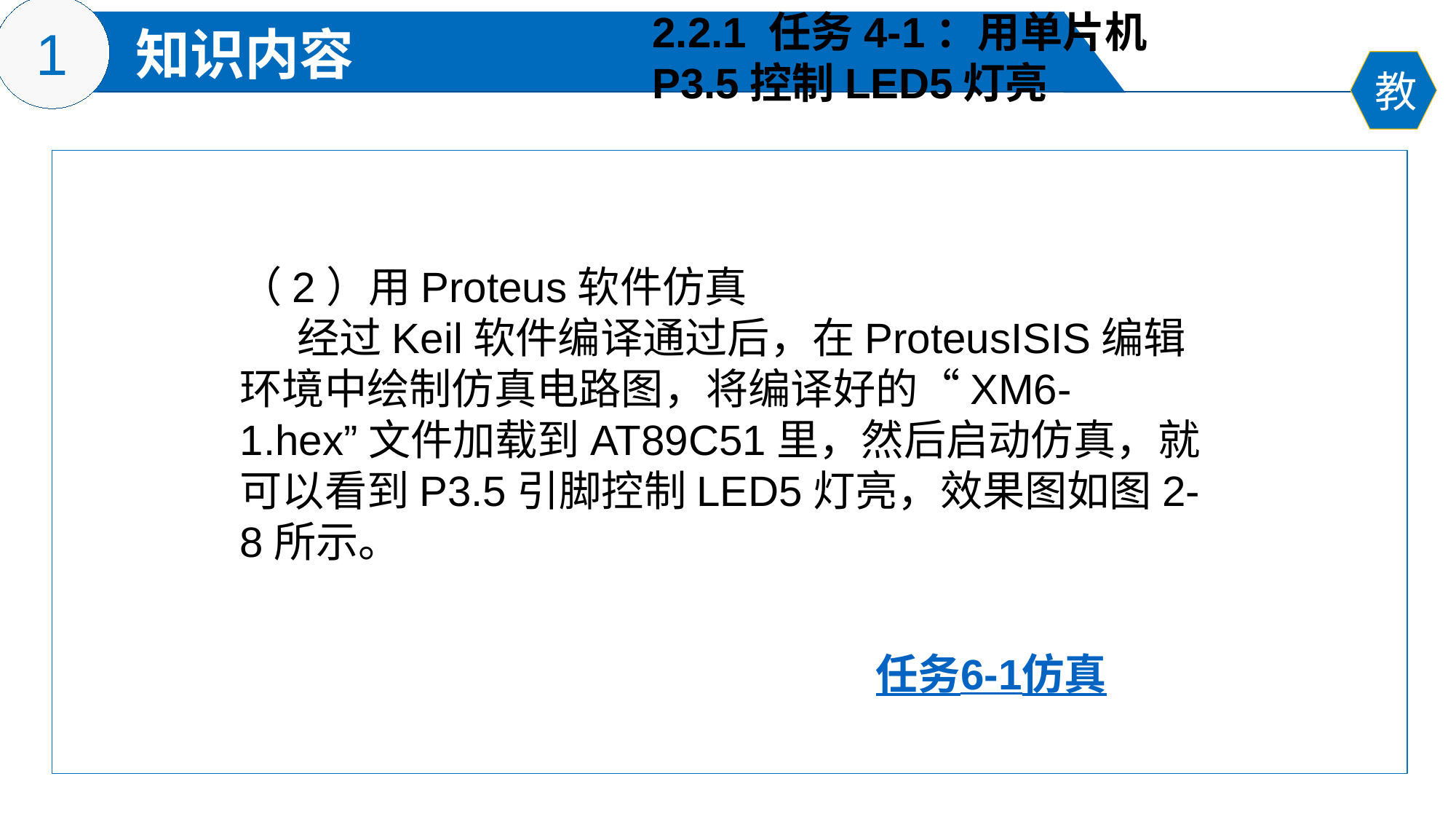

2.2.1 任务4-1：用单片机P3.5控制LED5灯亮
（2）用Proteus软件仿真
     经过Keil软件编译通过后，在ProteusISIS编辑环境中绘制仿真电路图，将编译好的“XM6-1.hex”文件加载到AT89C51里，然后启动仿真，就可以看到P3.5引脚控制LED5灯亮，效果图如图2-8所示。

任务6-1仿真